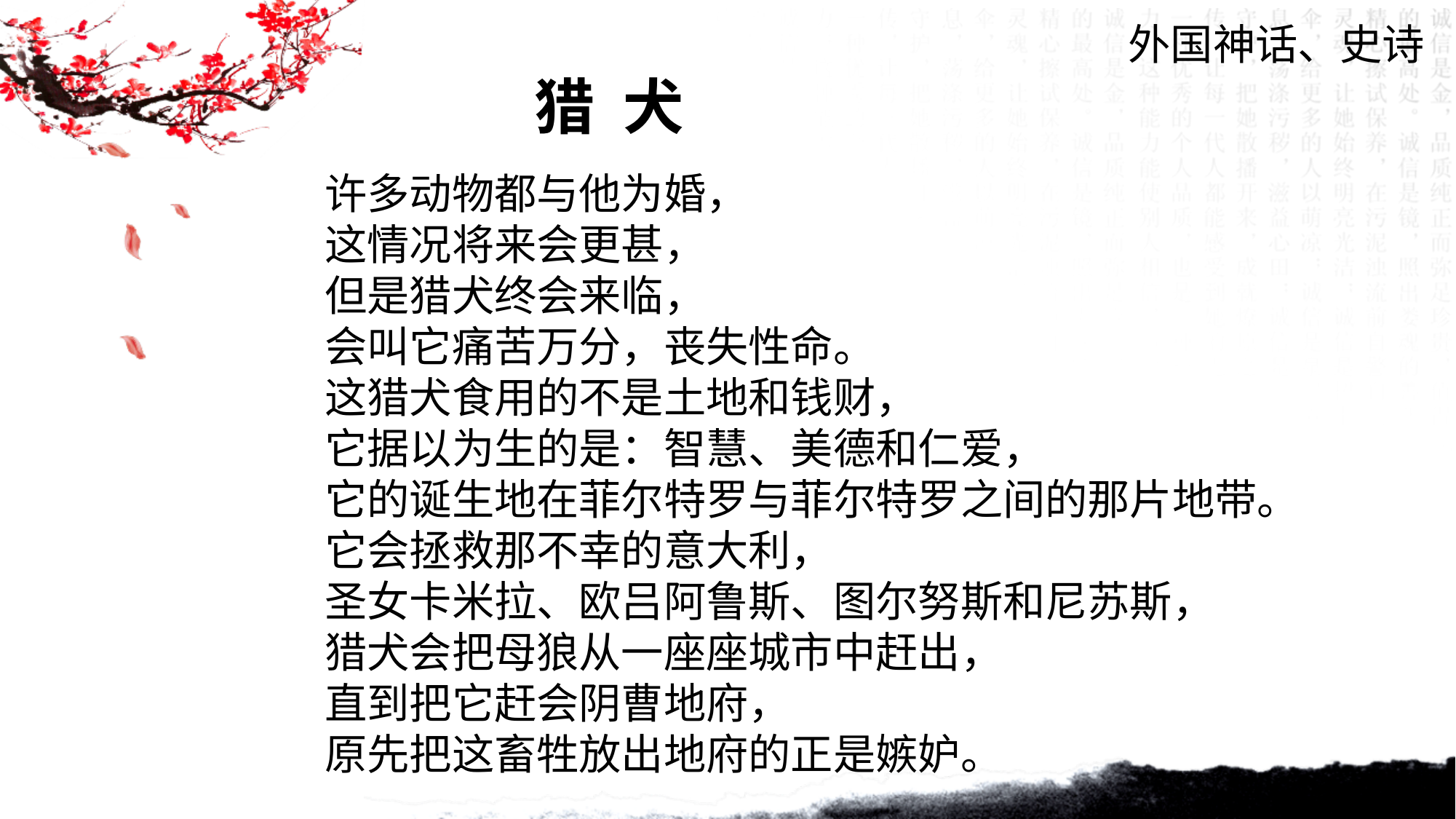

外国神话、史诗
猎  犬
许多动物都与他为婚，
这情况将来会更甚，
但是猎犬终会来临，
会叫它痛苦万分，丧失性命。
这猎犬食用的不是土地和钱财，
它据以为生的是：智慧、美德和仁爱，
它的诞生地在菲尔特罗与菲尔特罗之间的那片地带。
它会拯救那不幸的意大利，
圣女卡米拉、欧吕阿鲁斯、图尔努斯和尼苏斯，
猎犬会把母狼从一座座城市中赶出，
直到把它赶会阴曹地府，
原先把这畜牲放出地府的正是嫉妒。